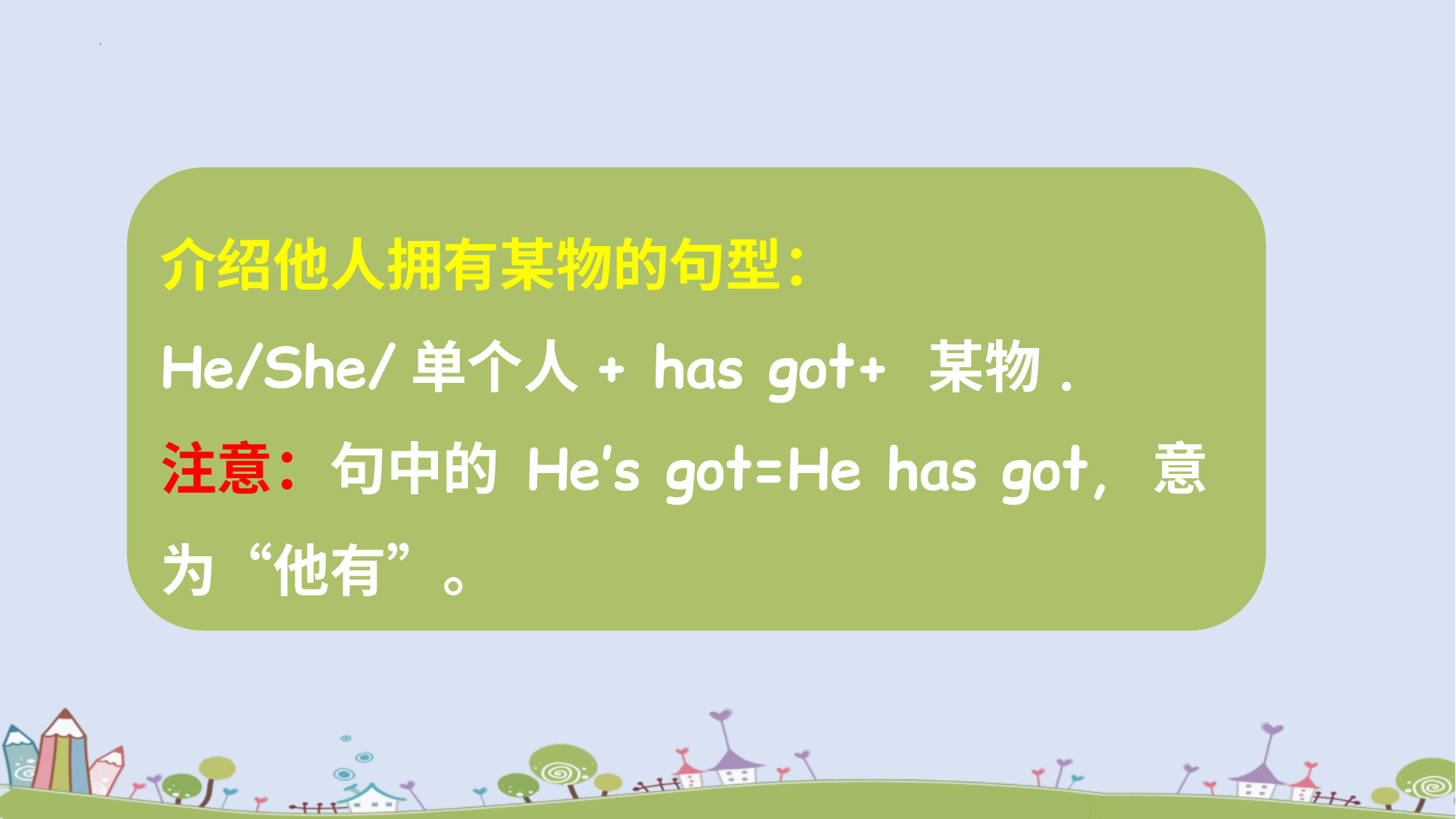

介绍他人拥有某物的句型：
He/She/单个人+ has got+ 某物.
注意：句中的 He’s got=He has got, 意为“他有”。